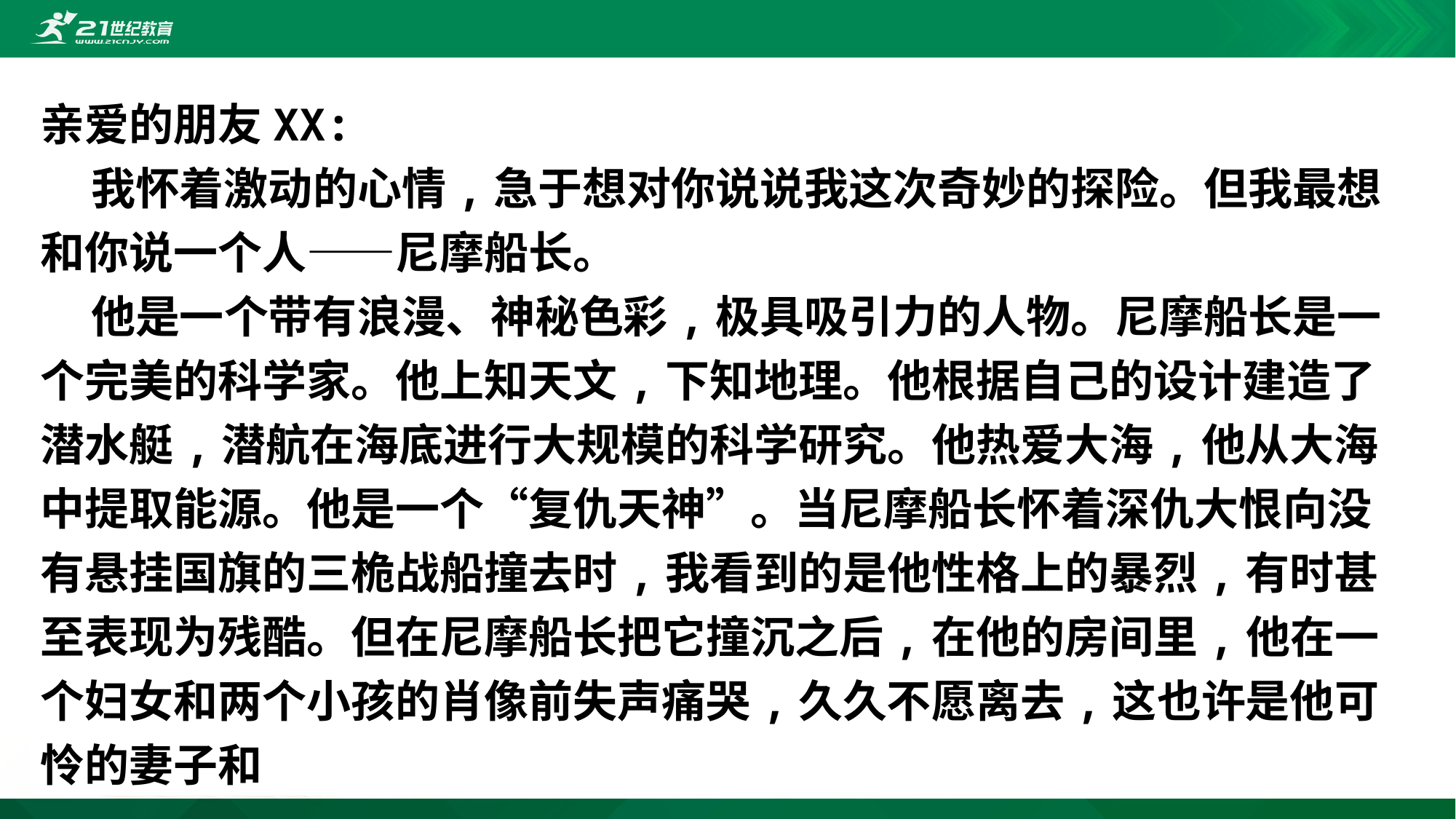

亲爱的朋友XX:
    我怀着激动的心情,急于想对你说说我这次奇妙的探险。但我最想和你说一个人——尼摩船长。
    他是一个带有浪漫、神秘色彩,极具吸引力的人物。尼摩船长是一个完美的科学家。他上知天文,下知地理。他根据自己的设计建造了潜水艇,潜航在海底进行大规模的科学研究。他热爱大海,他从大海中提取能源。他是一个“复仇天神”。当尼摩船长怀着深仇大恨向没有悬挂国旗的三桅战船撞去时,我看到的是他性格上的暴烈,有时甚至表现为残酷。但在尼摩船长把它撞沉之后,在他的房间里,他在一个妇女和两个小孩的肖像前失声痛哭,久久不愿离去,这也许是他可怜的妻子和